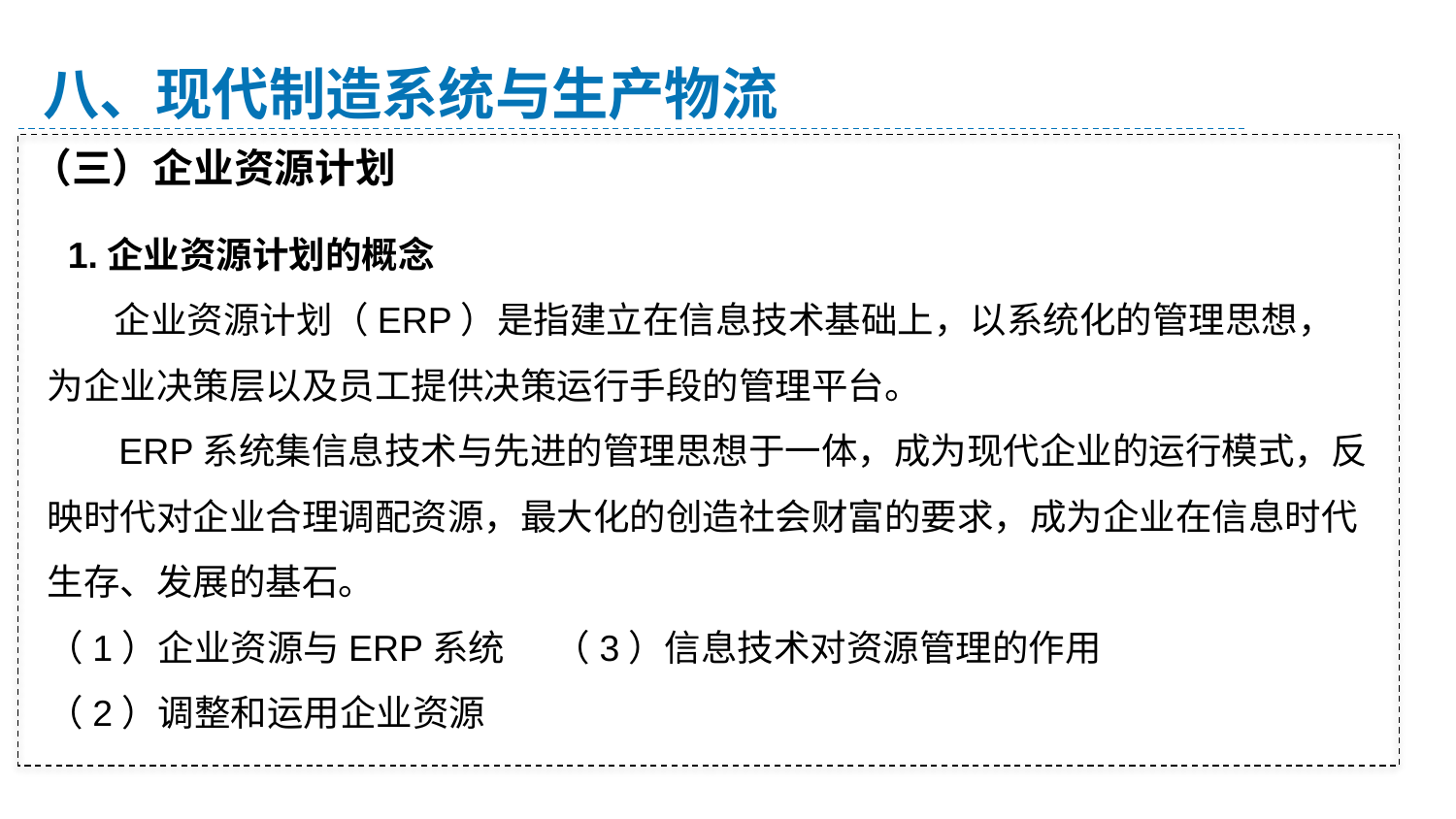

八、现代制造系统与生产物流
（三）企业资源计划

  1.企业资源计划的概念
       企业资源计划（ERP）是指建立在信息技术基础上，以系统化的管理思想，为企业决策层以及员工提供决策运行手段的管理平台。
       ERP系统集信息技术与先进的管理思想于一体，成为现代企业的运行模式，反映时代对企业合理调配资源，最大化的创造社会财富的要求，成为企业在信息时代生存、发展的基石。
（1）企业资源与ERP系统      （3）信息技术对资源管理的作用
（2）调整和运用企业资源